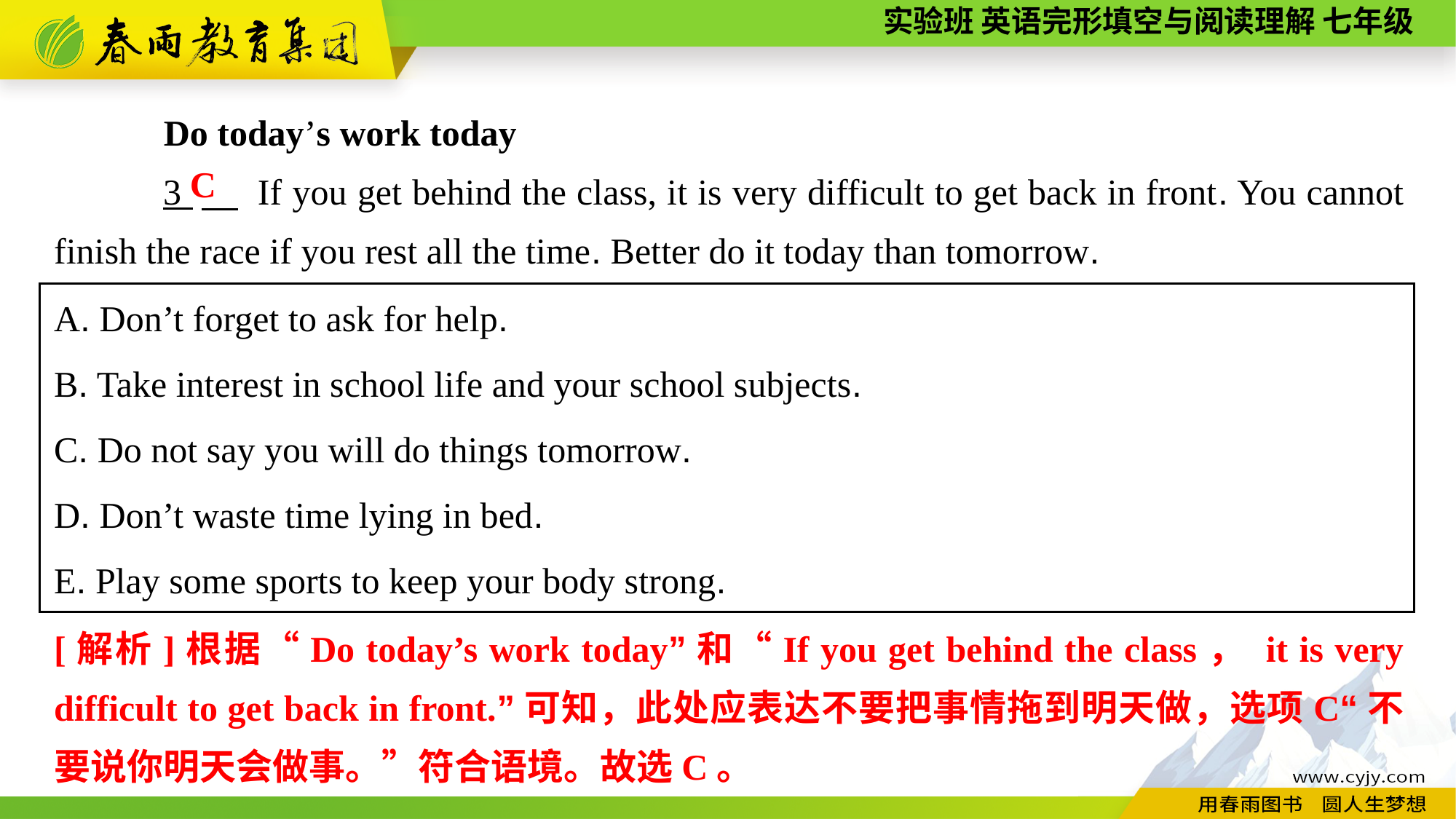

Do today’s work today
3 　 If you get behind the class, it is very difficult to get back in front. You cannot finish the race if you rest all the time. Better do it today than tomorrow.
 C
A. Don’t forget to ask for help.
B. Take interest in school life and your school subjects.
C. Do not say you will do things tomorrow.
D. Don’t waste time lying in bed.
E. Play some sports to keep your body strong.

[解析]根据“Do today’s work today”和“If you get behind the class， it is very difficult to get back in front.”可知，此处应表达不要把事情拖到明天做，选项C“不要说你明天会做事。”符合语境。故选C。